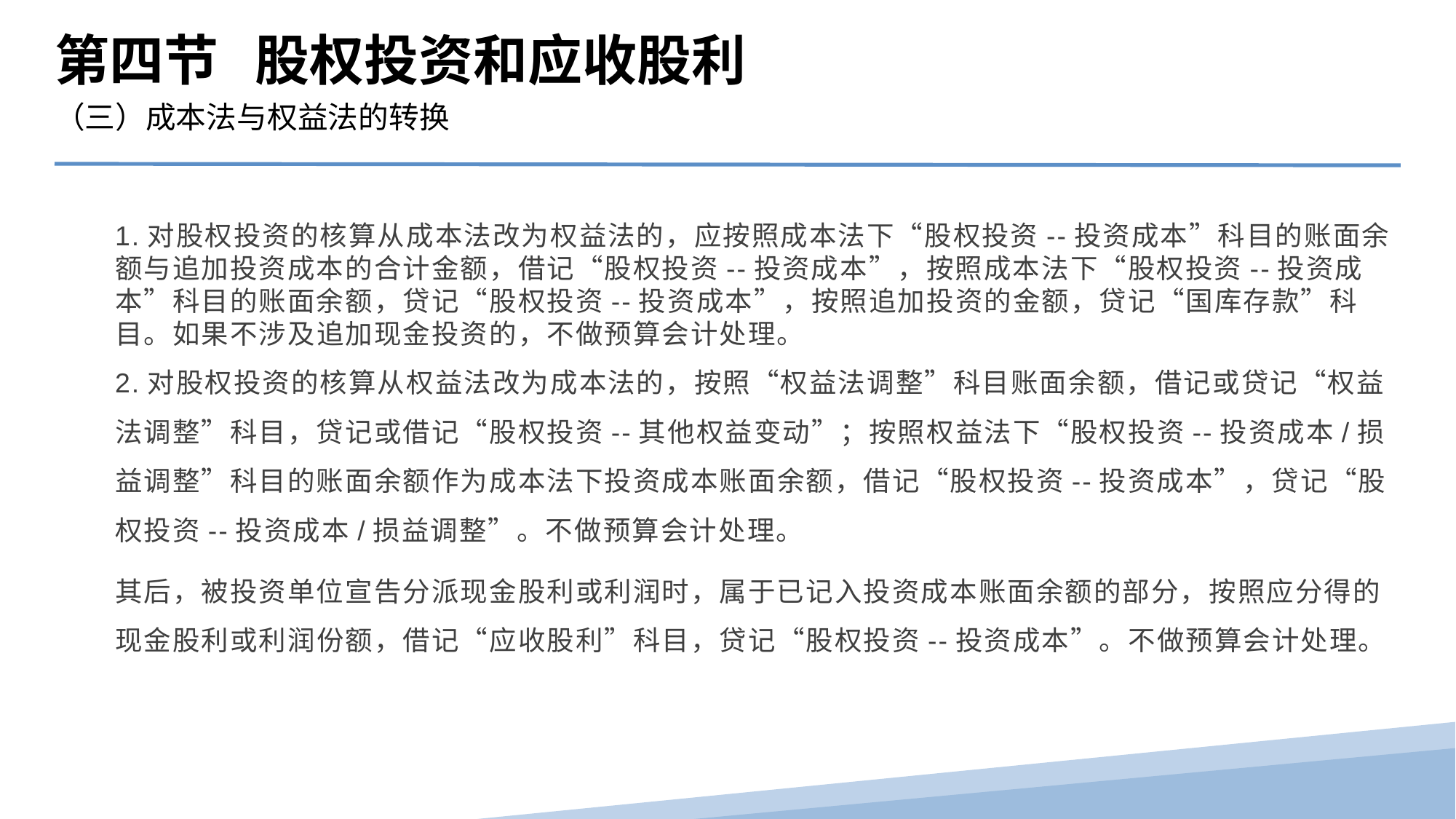

第四节   股权投资和应收股利
（三）成本法与权益法的转换
1.对股权投资的核算从成本法改为权益法的，应按照成本法下“股权投资--投资成本”科目的账面余额与追加投资成本的合计金额，借记“股权投资--投资成本”，按照成本法下“股权投资--投资成本”科目的账面余额，贷记“股权投资--投资成本”，按照追加投资的金额，贷记“国库存款”科目。如果不涉及追加现金投资的，不做预算会计处理。
2.对股权投资的核算从权益法改为成本法的，按照“权益法调整”科目账面余额，借记或贷记“权益法调整”科目，贷记或借记“股权投资--其他权益变动”；按照权益法下“股权投资--投资成本/损益调整”科目的账面余额作为成本法下投资成本账面余额，借记“股权投资--投资成本”，贷记“股权投资--投资成本/损益调整”。不做预算会计处理。
其后，被投资单位宣告分派现金股利或利润时，属于已记入投资成本账面余额的部分，按照应分得的现金股利或利润份额，借记“应收股利”科目，贷记“股权投资--投资成本”。不做预算会计处理。